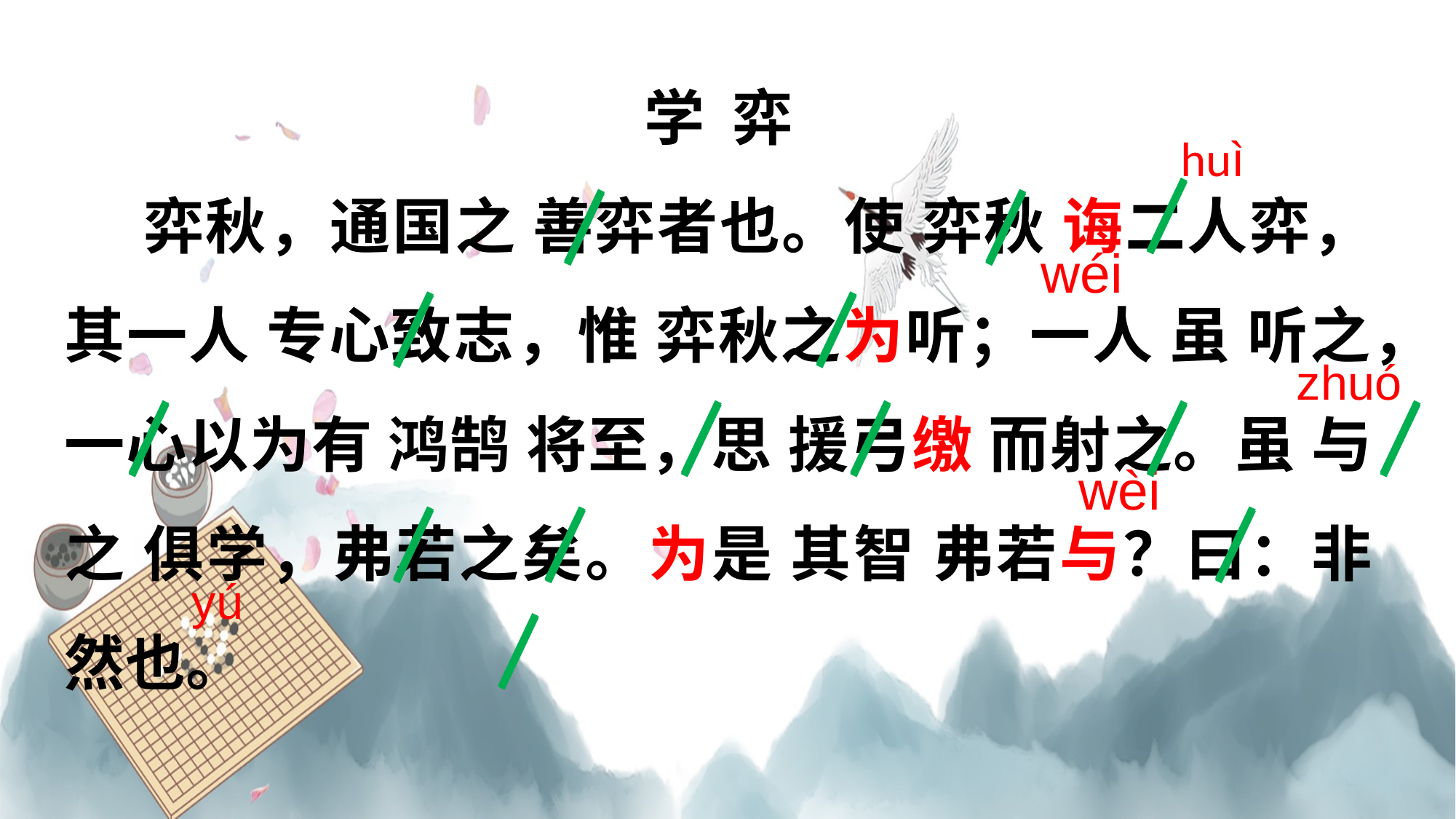

学  弈
    弈秋，通国之 善弈者也。使 弈秋 诲二人弈，其一人 专心致志，惟 弈秋之为听；一人 虽 听之，一心以为有 鸿鹄 将至，思 援弓缴 而射之。虽 与之 俱学，弗若之矣。为是 其智 弗若与？曰：非 然也。
huì
wéi
zhuó
wèi
yú